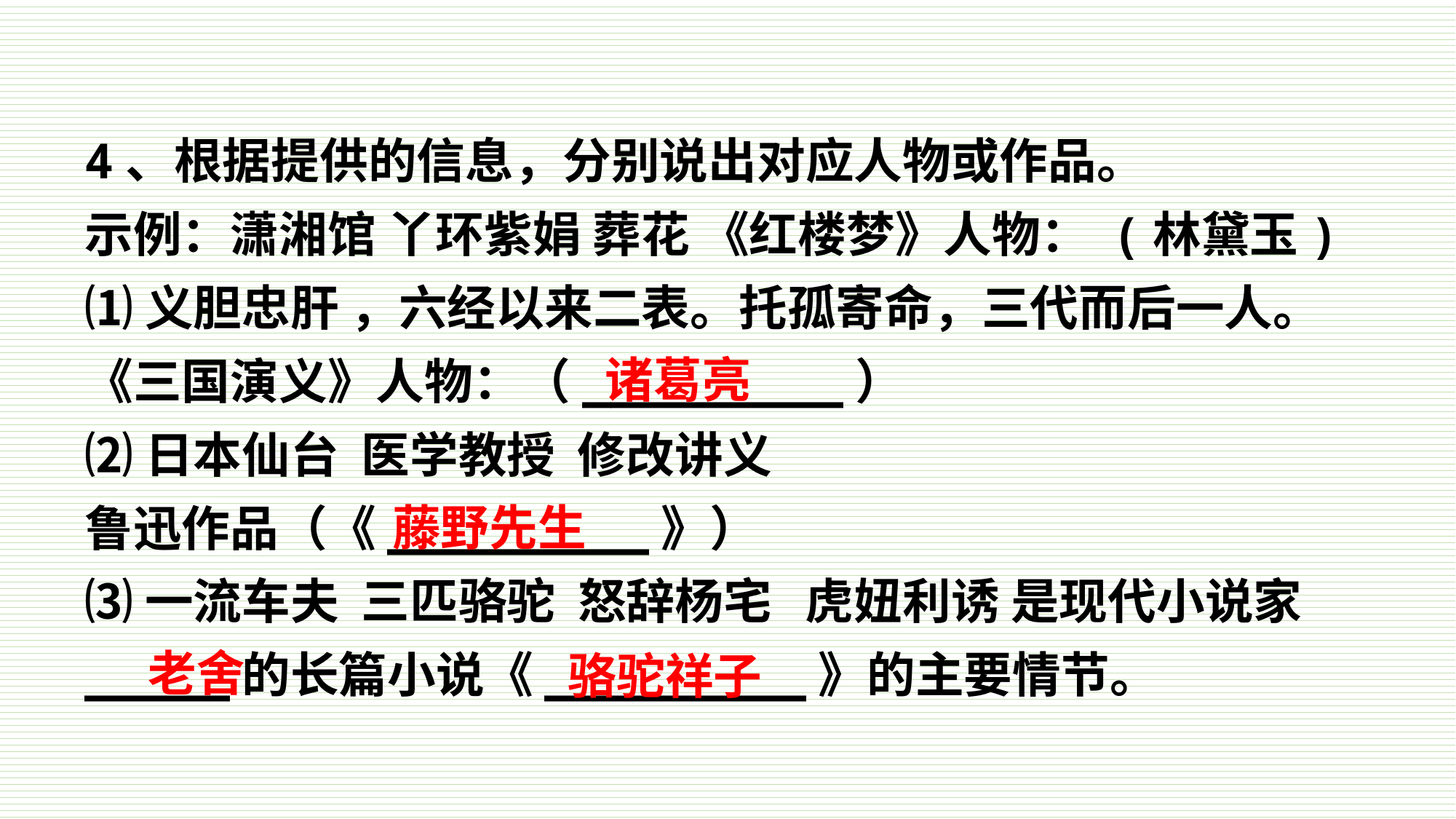

4、根据提供的信息，分别说出对应人物或作品。
示例：潇湘馆 丫环紫娟 葬花 《红楼梦》人物： (林黛玉)
⑴义胆忠肝 ，六经以来二表。托孤寄命，三代而后一人。
《三国演义》人物：（_________）
⑵日本仙台  医学教授  修改讲义
鲁迅作品（《_________》）
⑶一流车夫  三匹骆驼  怒辞杨宅   虎妞利诱 是现代小说家_____的长篇小说《_________》的主要情节。
诸葛亮
藤野先生
老舍
骆驼祥子